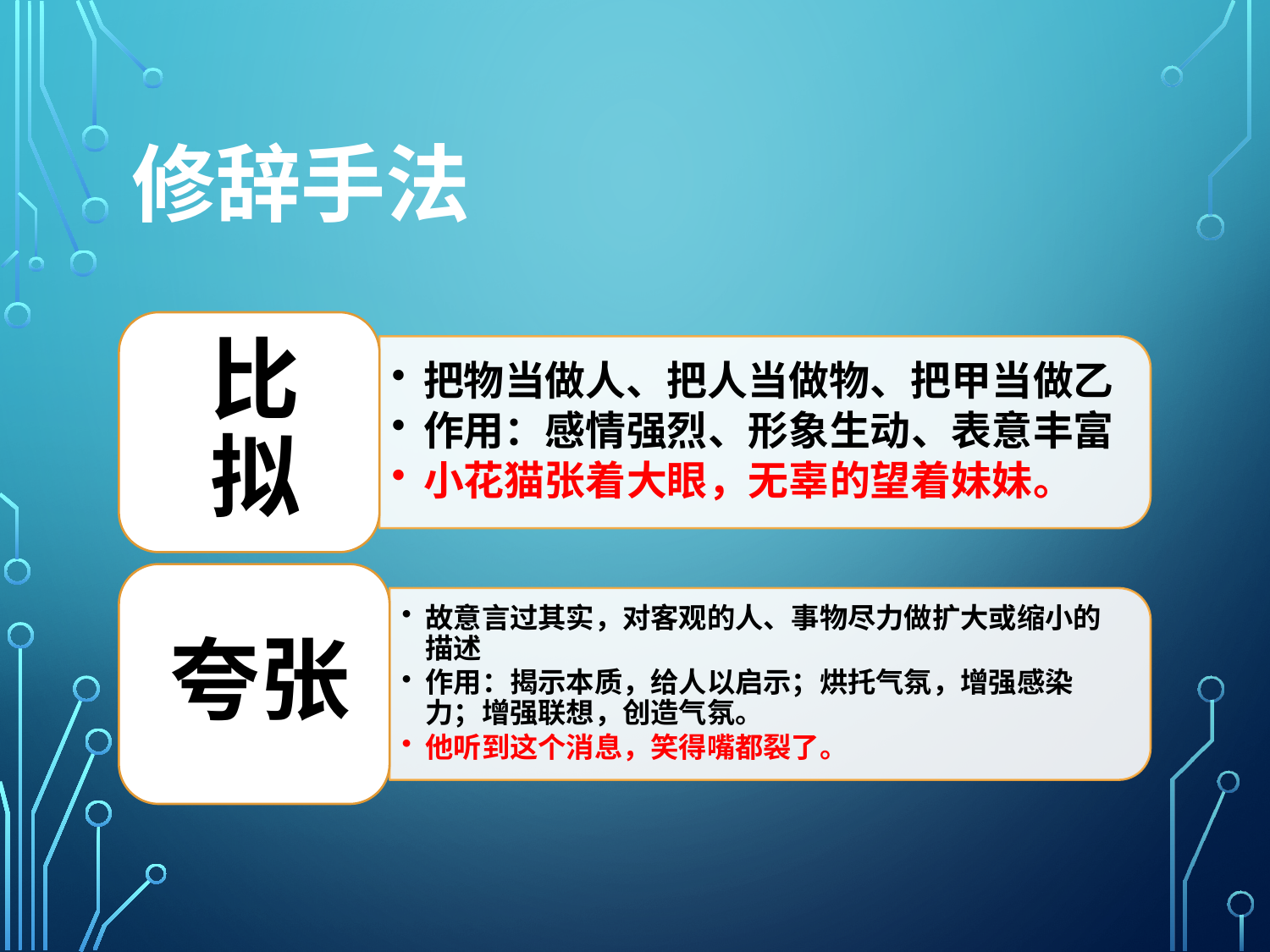

# 修辞手法
把物当做人、把人当做物、把甲当做乙
作用：感情强烈、形象生动、表意丰富
小花猫张着大眼，无辜的望着妹妹。
比拟
故意言过其实，对客观的人、事物尽力做扩大或缩小的描述
作用：揭示本质，给人以启示；烘托气氛，增强感染力；增强联想，创造气氛。
他听到这个消息，笑得嘴都裂了。
夸张